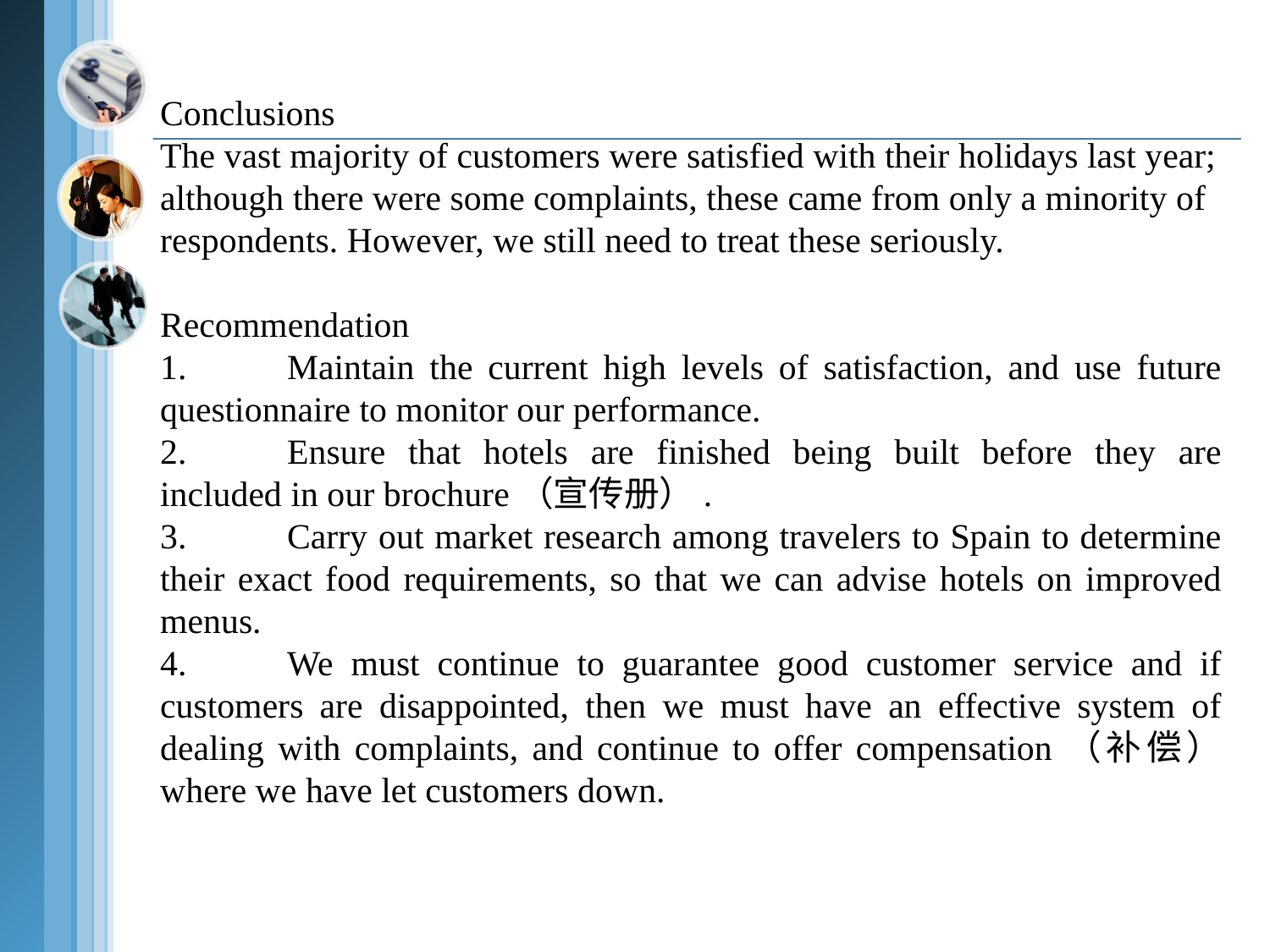

Conclusions
The vast majority of customers were satisfied with their holidays last year;
although there were some complaints, these came from only a minority of
respondents. However, we still need to treat these seriously.

Recommendation
1.	Maintain the current high levels of satisfaction, and use future questionnaire to monitor our performance.
2.	Ensure that hotels are finished being built before they are included in our brochure（宣传册）.
3.	Carry out market research among travelers to Spain to determine their exact food requirements, so that we can advise hotels on improved menus.
4.	We must continue to guarantee good customer service and if customers are disappointed, then we must have an effective system of dealing with complaints, and continue to offer compensation（补偿） where we have let customers down.